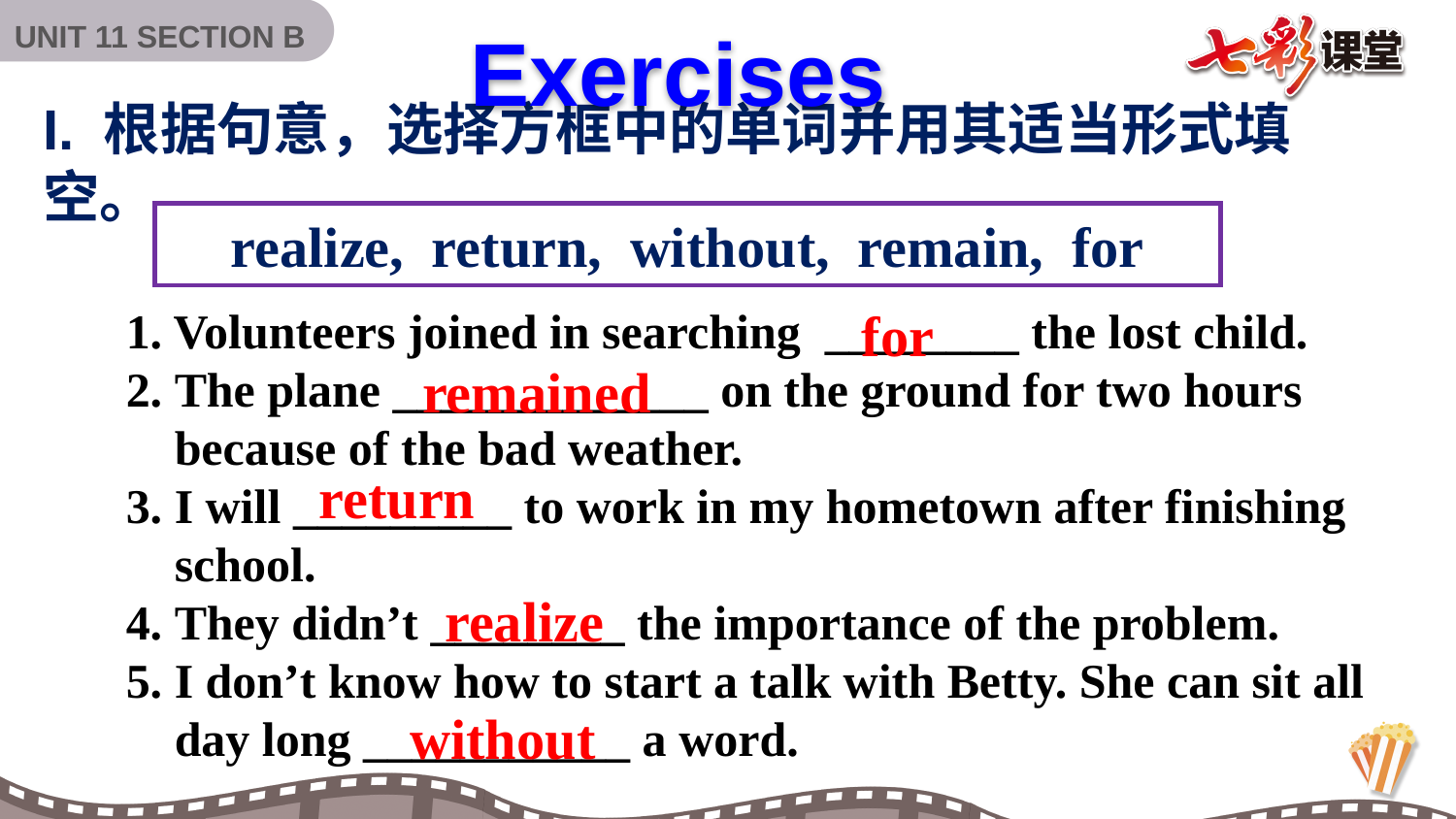

Exercises
I. 根据句意，选择方框中的单词并用其适当形式填空。
realize,  return,  without,  remain,  for
1. Volunteers joined in searching  ________ the lost child.
2. The plane _____________ on the ground for two hours
    because of the bad weather.
3. I will _________ to work in my hometown after finishing
    school.
4. They didn’t ________ the importance of the problem.
5. I don’t know how to start a talk with Betty. She can sit all
    day long ___________ a word.
for
remained
return
realize
without